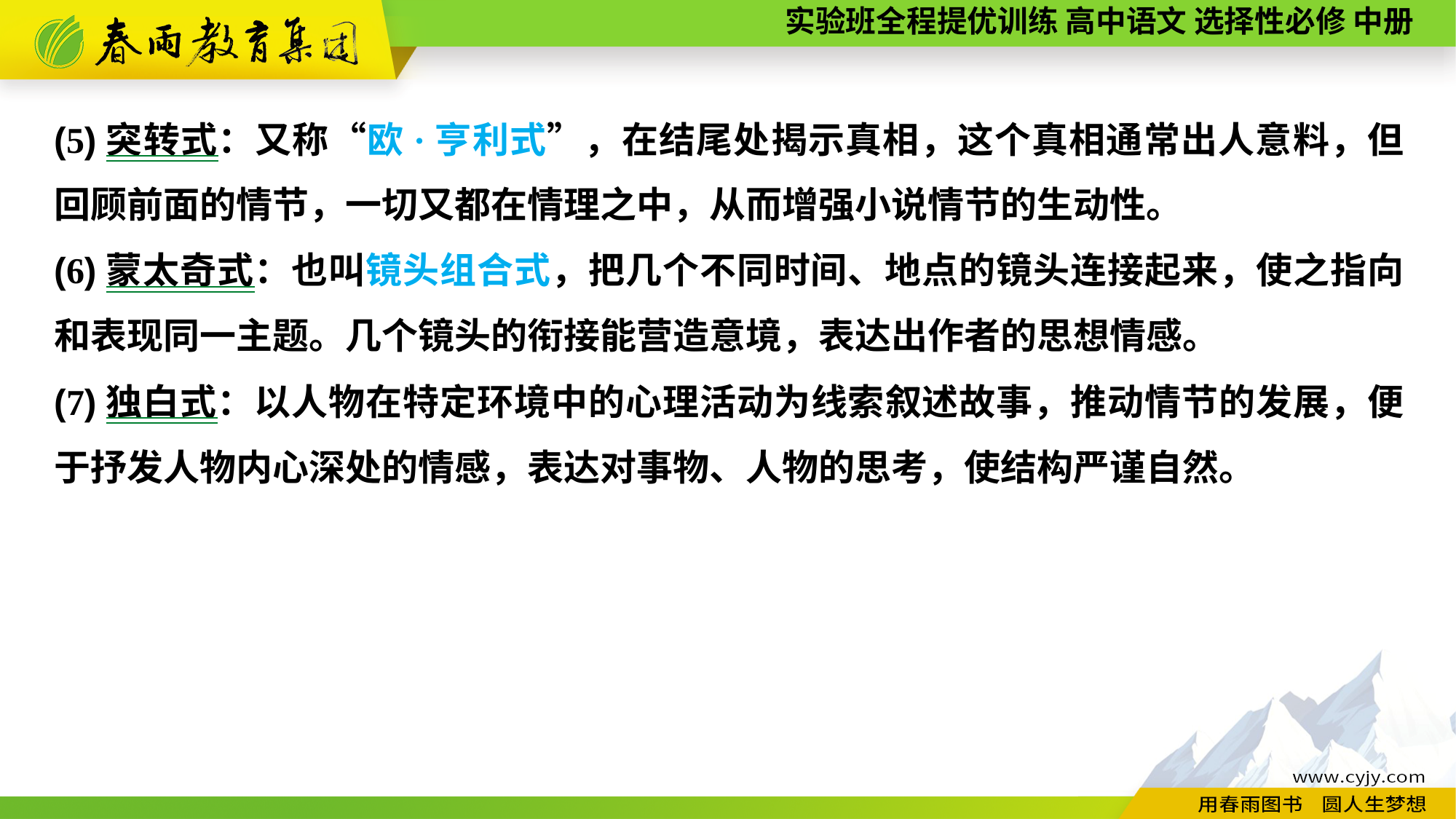

(5)突转式：又称“欧·亨利式”，在结尾处揭示真相，这个真相通常出人意料，但回顾前面的情节，一切又都在情理之中，从而增强小说情节的生动性。
(6)蒙太奇式：也叫镜头组合式，把几个不同时间、地点的镜头连接起来，使之指向和表现同一主题。几个镜头的衔接能营造意境，表达出作者的思想情感。
(7)独白式：以人物在特定环境中的心理活动为线索叙述故事，推动情节的发展，便于抒发人物内心深处的情感，表达对事物、人物的思考，使结构严谨自然。